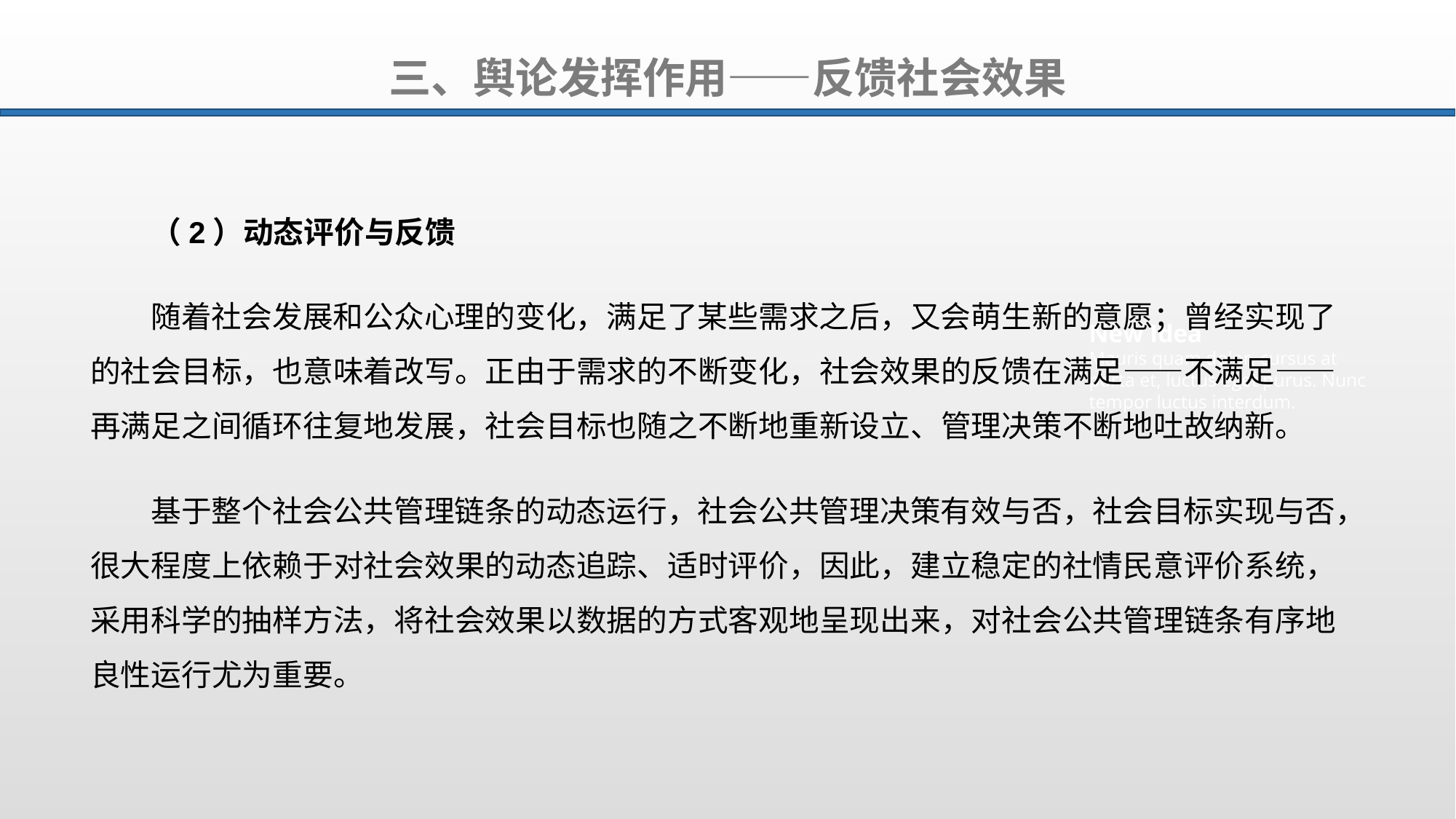

三、舆论发挥作用——反馈社会效果

（2）动态评价与反馈
随着社会发展和公众心理的变化，满足了某些需求之后，又会萌生新的意愿；曾经实现了的社会目标，也意味着改写。正由于需求的不断变化，社会效果的反馈在满足——不满足——再满足之间循环往复地发展，社会目标也随之不断地重新设立、管理决策不断地吐故纳新。
基于整个社会公共管理链条的动态运行，社会公共管理决策有效与否，社会目标实现与否，很大程度上依赖于对社会效果的动态追踪、适时评价，因此，建立稳定的社情民意评价系统，采用科学的抽样方法，将社会效果以数据的方式客观地呈现出来，对社会公共管理链条有序地良性运行尤为重要。
New Idea
Mauris quam dolor, cursus at porta et, luctus eget purus. Nunc tempor luctus interdum.